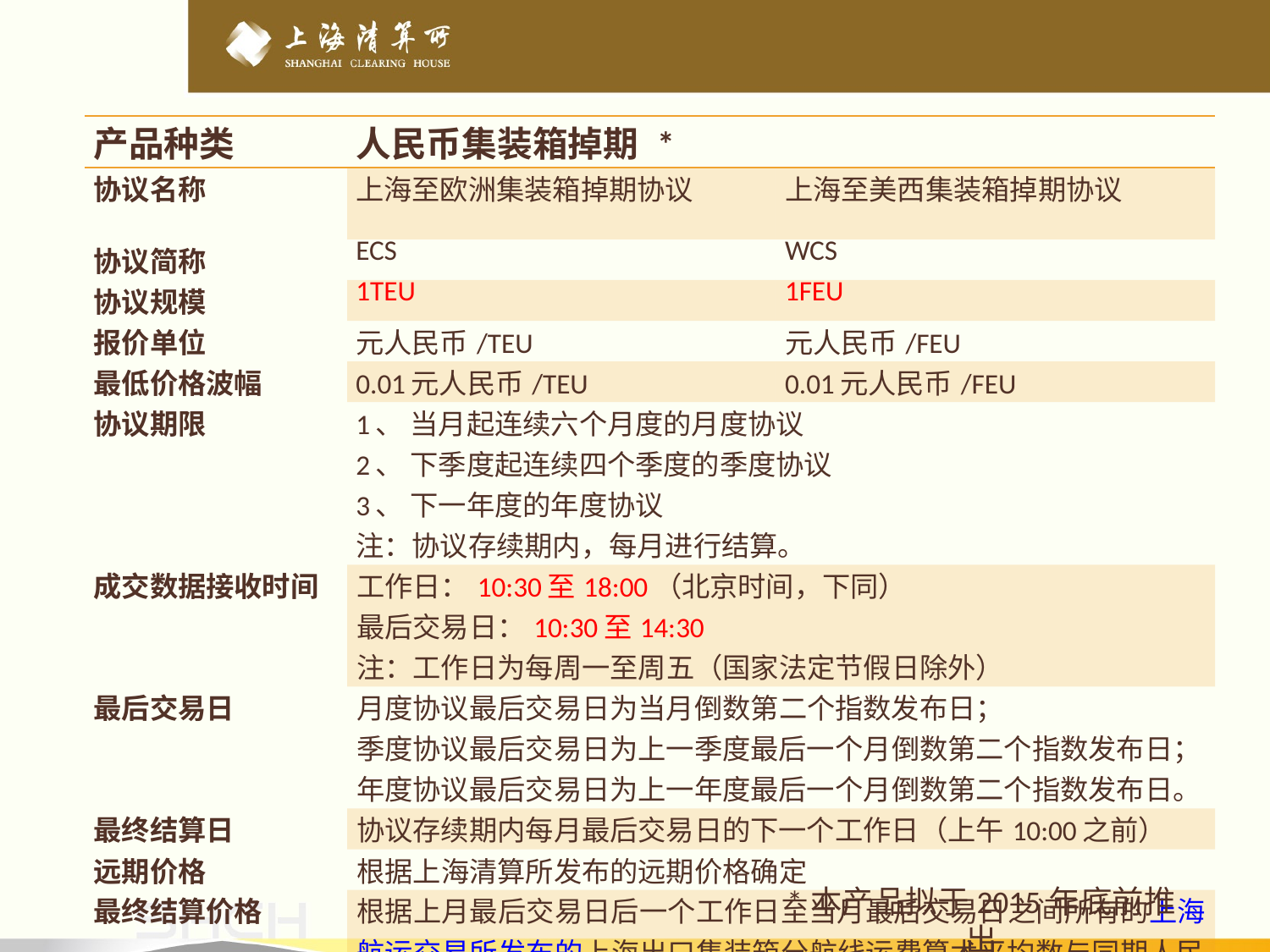

| 产品种类 | 人民币集装箱掉期 \* |  |
| --- | --- | --- |
| 协议名称 | 上海至欧洲集装箱掉期协议 | 上海至美西集装箱掉期协议 |
| 协议简称 | ECS | WCS |
| 协议规模 | 1TEU | 1FEU |
| 报价单位 | 元人民币/TEU | 元人民币/FEU |
| 最低价格波幅 | 0.01元人民币/TEU | 0.01元人民币/FEU |
| 协议期限 | 1、 当月起连续六个月度的月度协议 2、 下季度起连续四个季度的季度协议 3、 下一年度的年度协议 注：协议存续期内，每月进行结算。 |  |
| 成交数据接收时间 | 工作日：10:30至18:00（北京时间，下同） 最后交易日：10:30至14:30 注：工作日为每周一至周五（国家法定节假日除外） |  |
| 最后交易日 | 月度协议最后交易日为当月倒数第二个指数发布日； 季度协议最后交易日为上一季度最后一个月倒数第二个指数发布日； 年度协议最后交易日为上一年度最后一个月倒数第二个指数发布日。 |  |
| 最终结算日 | 协议存续期内每月最后交易日的下一个工作日（上午10:00之前） |  |
| 远期价格 | 根据上海清算所发布的远期价格确定 |  |
| 最终结算价格 | 根据上月最后交易日后一个工作日至当月最后交易日之间所有的上海航运交易所发布的上海出口集装箱分航线运费算术平均数与同期人民币对美元中间价算术平均数乘积计算结算价格，精确至小数点后2位。 |  |

*本产品拟于2015年底前推出